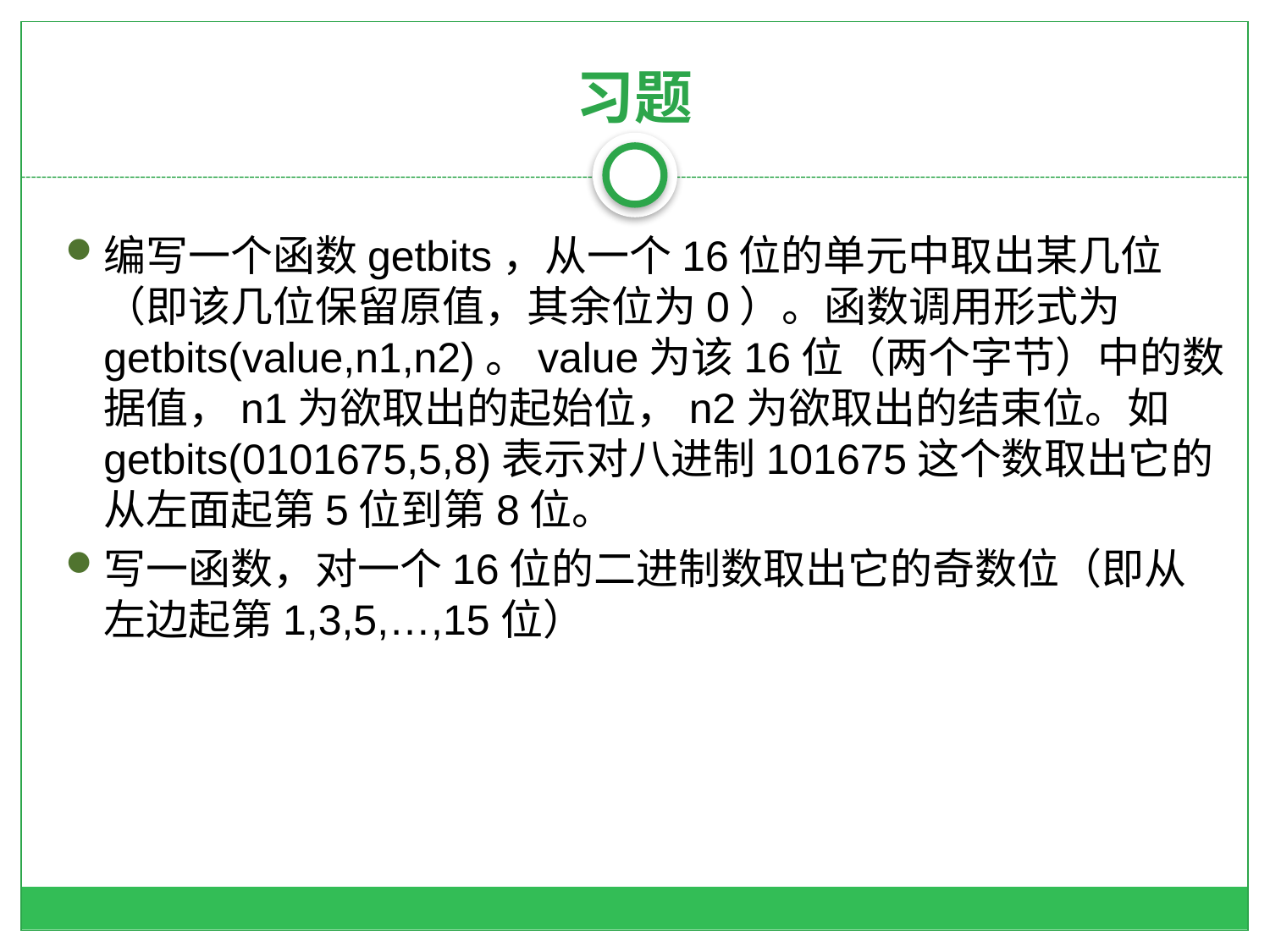

# 习题
编写一个函数getbits，从一个16位的单元中取出某几位（即该几位保留原值，其余位为0）。函数调用形式为getbits(value,n1,n2)。value为该16位（两个字节）中的数据值，n1为欲取出的起始位，n2为欲取出的结束位。如getbits(0101675,5,8)表示对八进制101675这个数取出它的从左面起第5位到第8位。
写一函数，对一个16位的二进制数取出它的奇数位（即从左边起第1,3,5,…,15位）